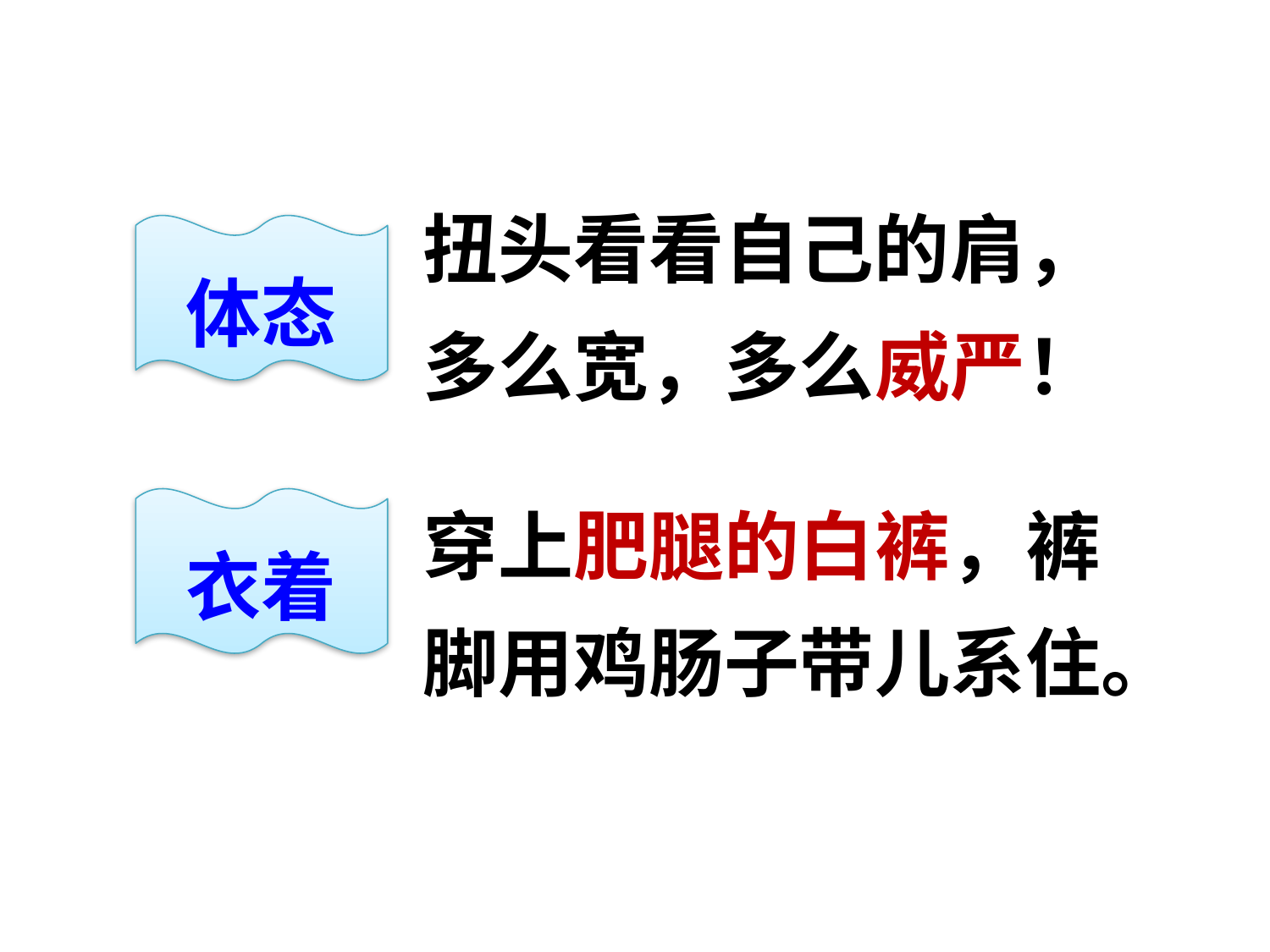

扭头看看自己的肩，多么宽，多么威严！
体态
穿上肥腿的白裤，裤脚用鸡肠子带儿系住。
衣着